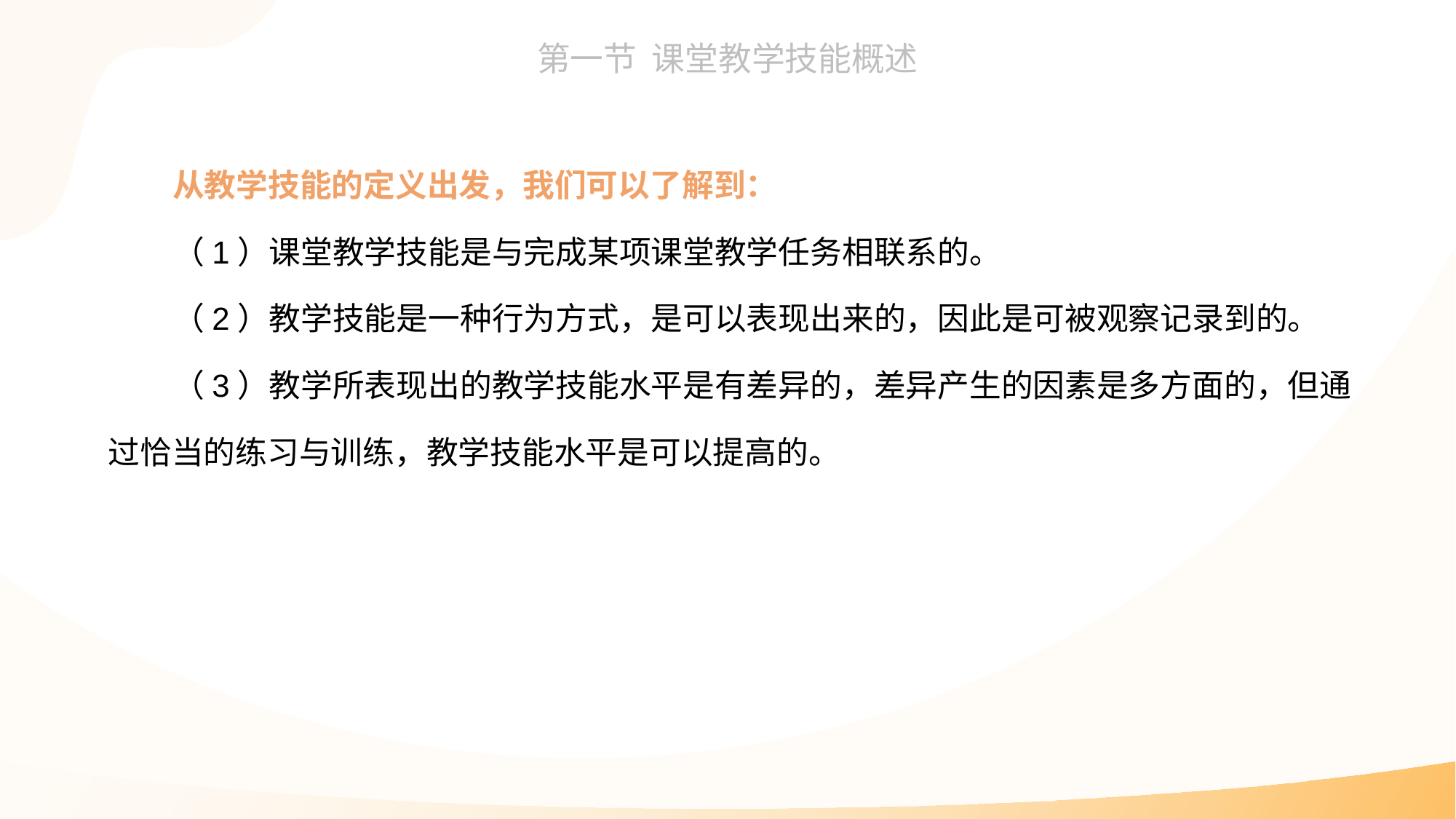

从教学技能的定义出发，我们可以了解到：
（1）课堂教学技能是与完成某项课堂教学任务相联系的。
（2）教学技能是一种行为方式，是可以表现出来的，因此是可被观察记录到的。
（3）教学所表现出的教学技能水平是有差异的，差异产生的因素是多方面的，但通过恰当的练习与训练，教学技能水平是可以提高的。